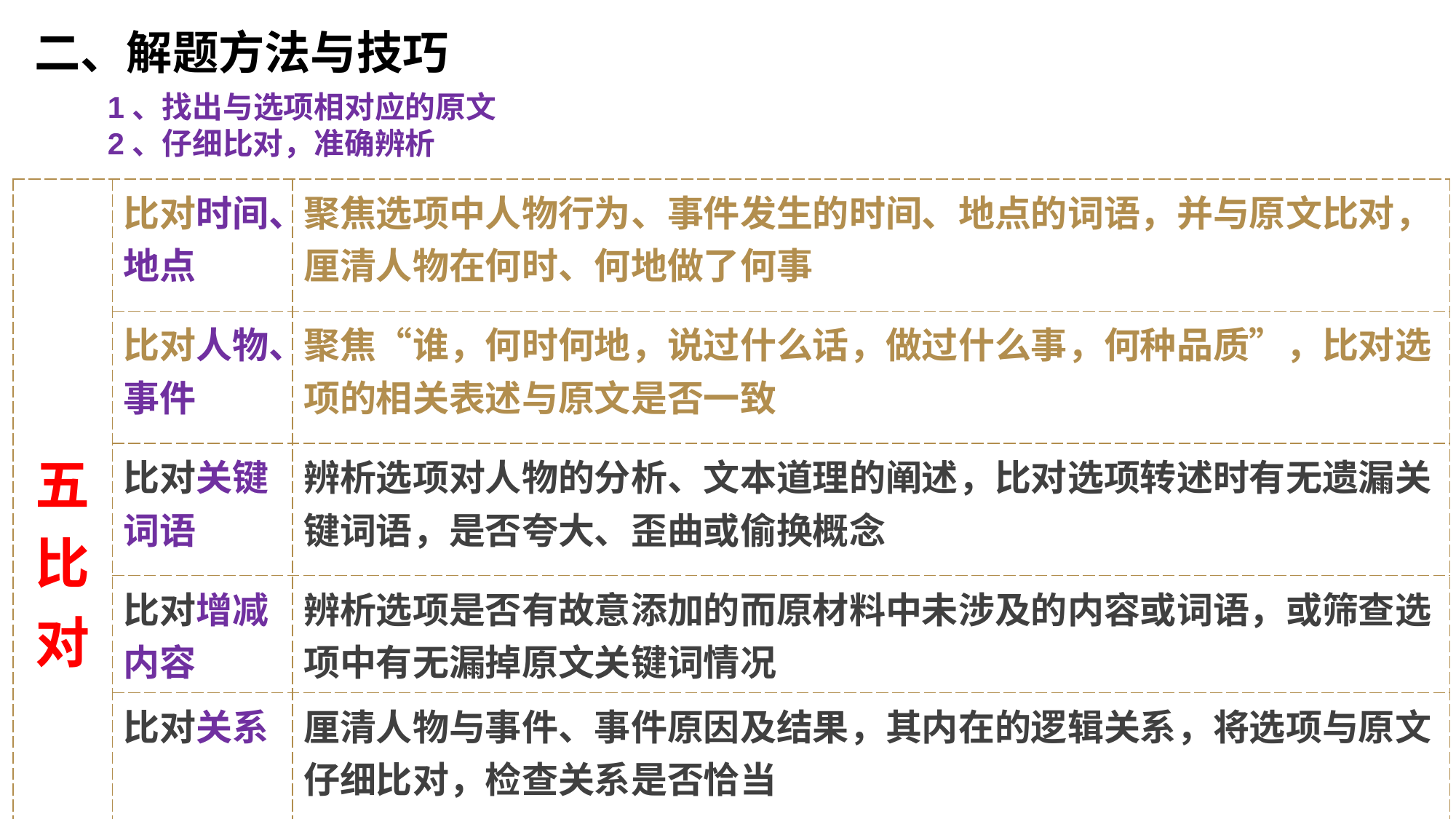

# 二、解题方法与技巧
1、找出与选项相对应的原文
2、仔细比对，准确辨析
| 五 比 对 | 比对时间、地点 | 聚焦选项中人物行为、事件发生的时间、地点的词语，并与原文比对，厘清人物在何时、何地做了何事 |
| --- | --- | --- |
|  | 比对人物、事件 | 聚焦“谁，何时何地，说过什么话，做过什么事，何种品质”，比对选项的相关表述与原文是否一致 |
|  | 比对关键词语 | 辨析选项对人物的分析、文本道理的阐述，比对选项转述时有无遗漏关键词语，是否夸大、歪曲或偷换概念 |
|  | 比对增减内容 | 辨析选项是否有故意添加的而原材料中未涉及的内容或词语，或筛查选项中有无漏掉原文关键词情况 |
|  | 比对关系 | 厘清人物与事件、事件原因及结果，其内在的逻辑关系，将选项与原文仔细比对，检查关系是否恰当 |